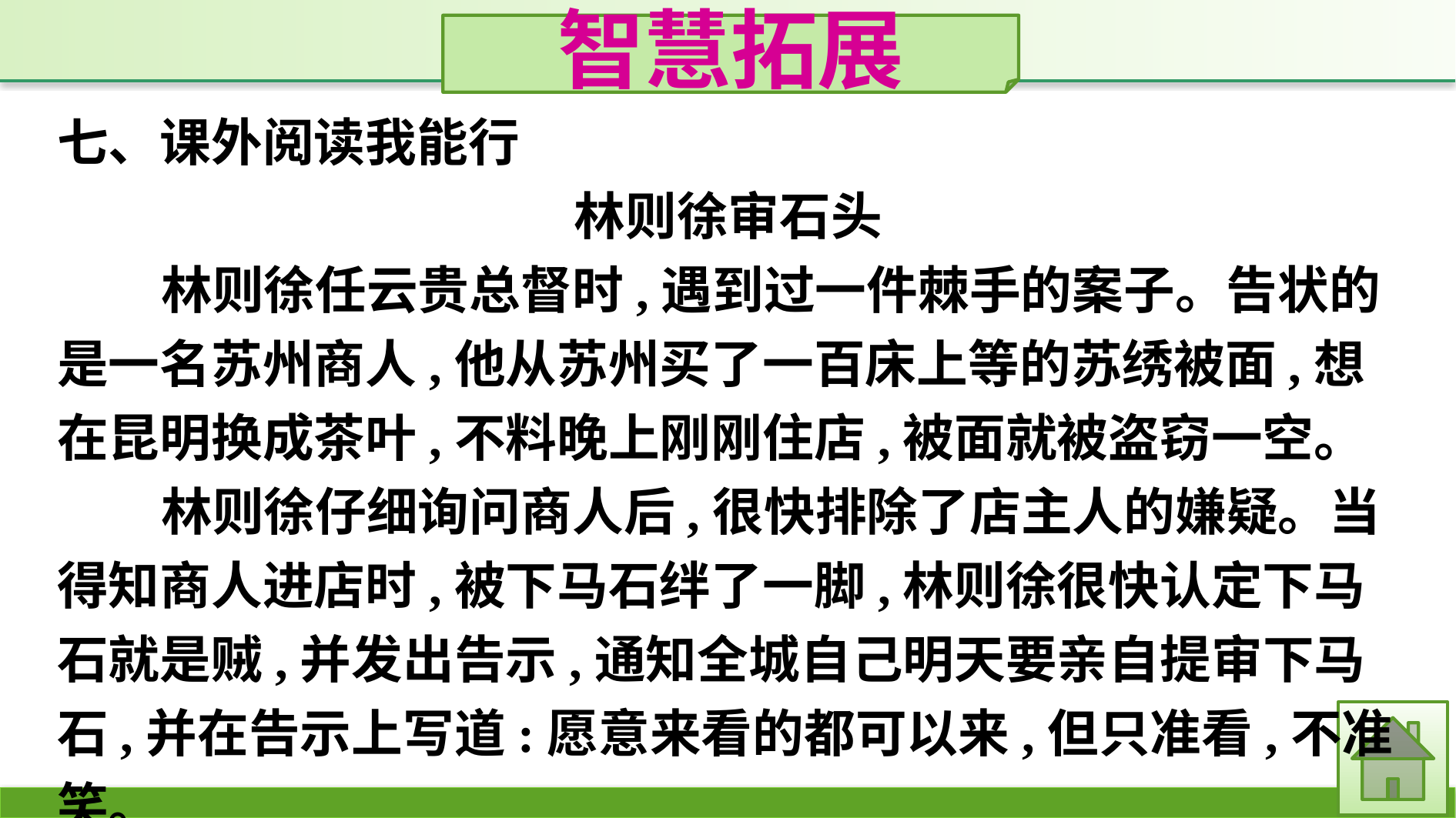

智慧拓展
七、课外阅读我能行
林则徐审石头
    林则徐任云贵总督时,遇到过一件棘手的案子。告状的是一名苏州商人,他从苏州买了一百床上等的苏绣被面,想在昆明换成茶叶,不料晚上刚刚住店,被面就被盗窃一空。
    林则徐仔细询问商人后,很快排除了店主人的嫌疑。当得知商人进店时,被下马石绊了一脚,林则徐很快认定下马石就是贼,并发出告示,通知全城自己明天要亲自提审下马石,并在告示上写道:愿意来看的都可以来,但只准看,不准笑。